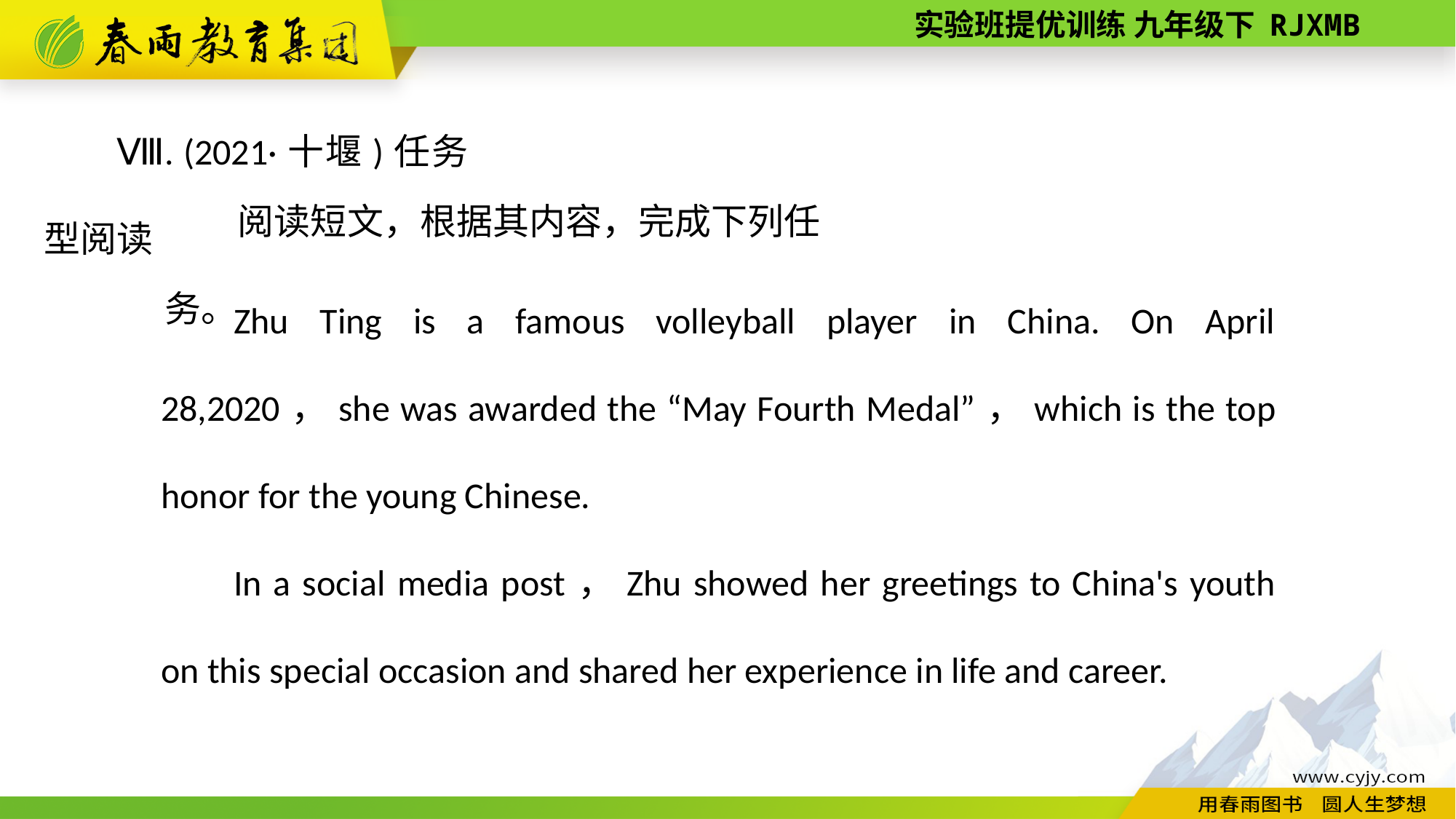

Ⅷ. (2021·十堰)任务型阅读
阅读短文，根据其内容，完成下列任务。
Zhu Ting is a famous volleyball player in China. On April 28,2020，she was awarded the “May Fourth Medal”，which is the top honor for the young Chinese.
In a social media post，Zhu showed her greetings to China's youth on this special occasion and shared her experience in life and career.